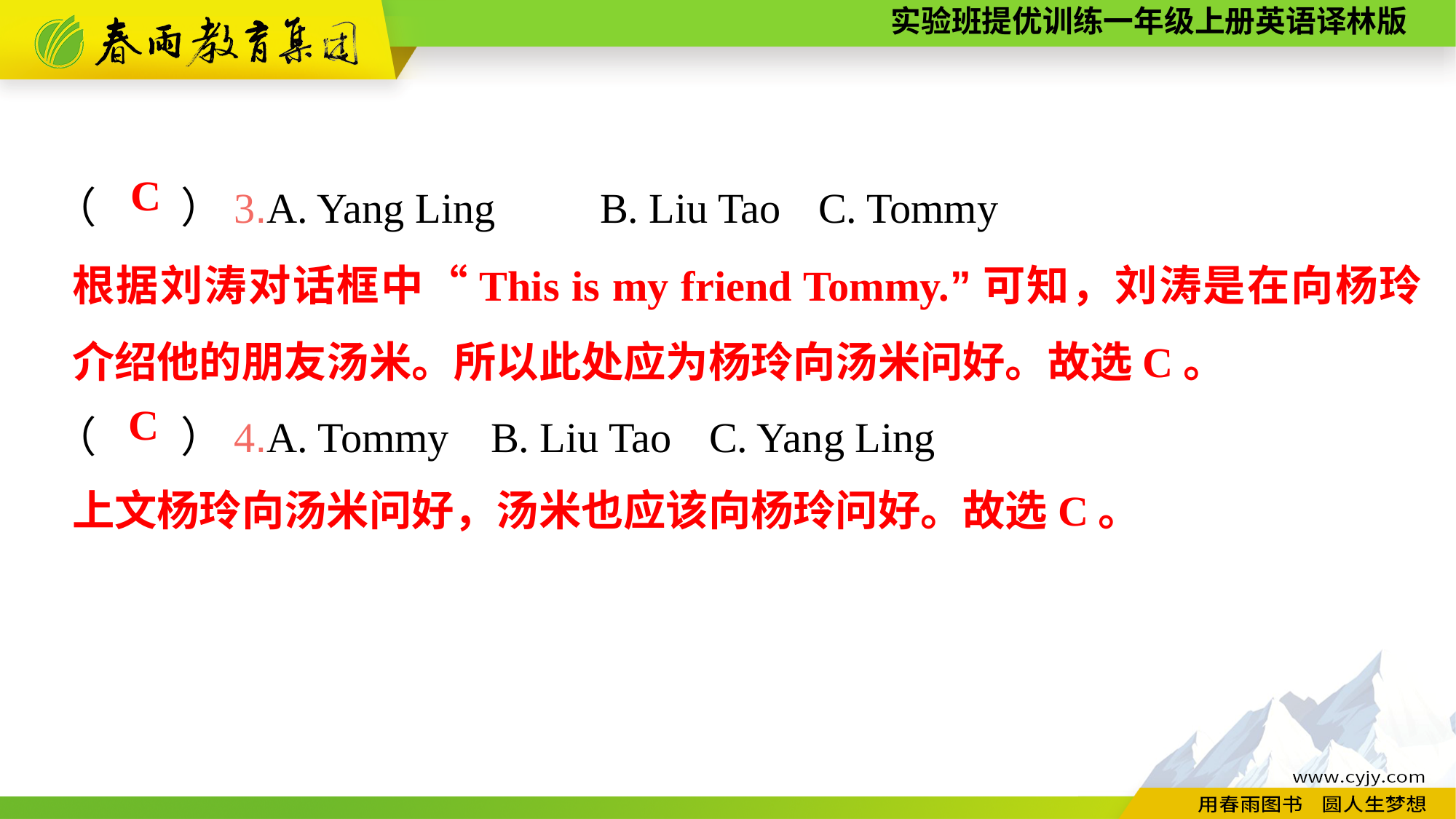

（　　）3.A. Yang Ling	B. Liu Tao	C. Tommy

（　　）4.A. Tommy	B. Liu Tao	C. Yang Ling
C
根据刘涛对话框中“This is my friend Tommy.”可知，刘涛是在向杨玲介绍他的朋友汤米。所以此处应为杨玲向汤米问好。故选C。
C
上文杨玲向汤米问好，汤米也应该向杨玲问好。故选C。